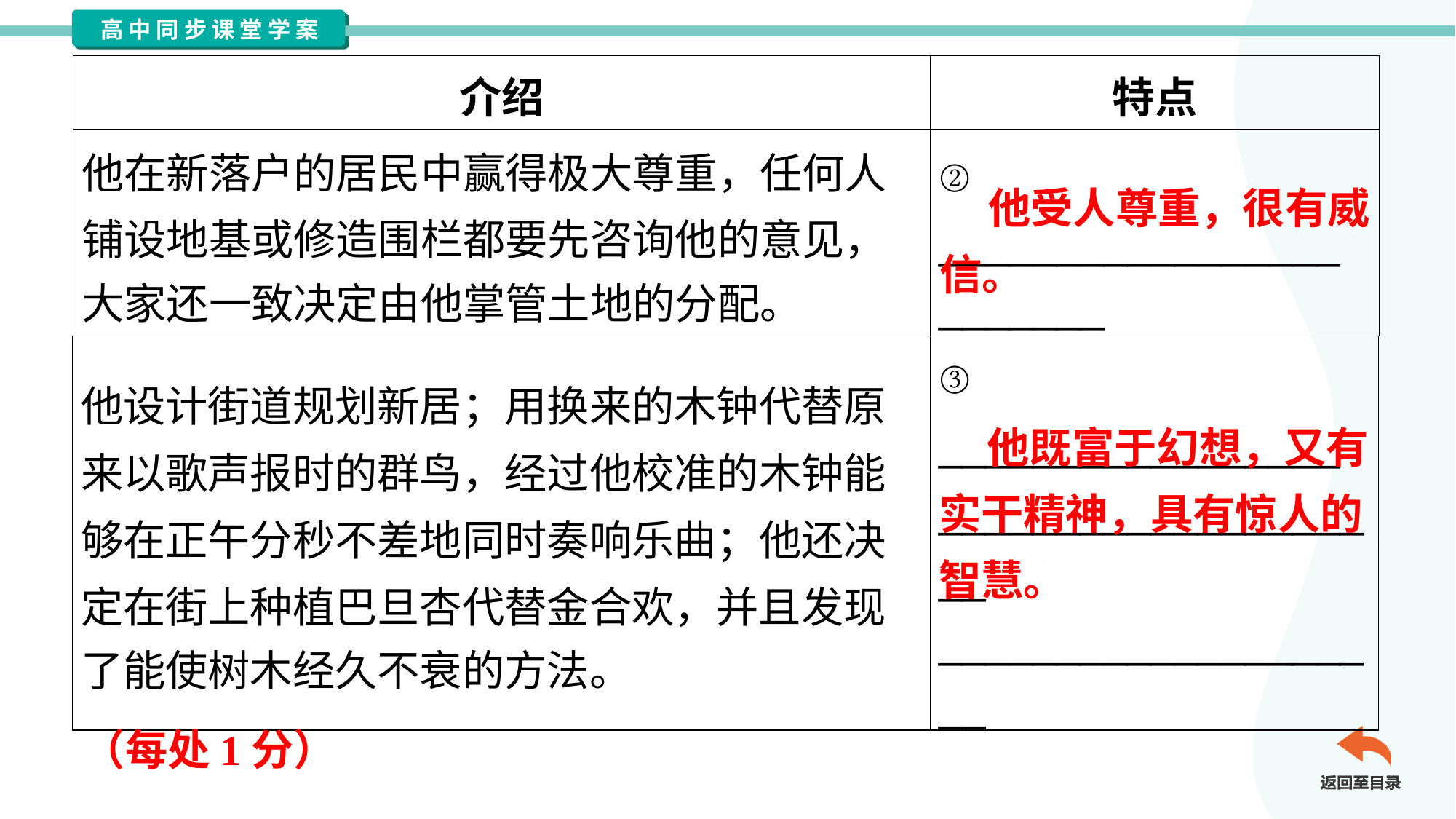

| 介绍 | 特点 |
| --- | --- |
| 他在新落户的居民中赢得极大尊重，任何人 铺设地基或修造围栏都要先咨询他的意见， 大家还一致决定由他掌管土地的分配。 | ② \_\_\_\_\_\_\_\_\_\_\_\_\_\_\_\_\_ \_\_\_\_\_\_\_ |
    他受人尊重，很有威信。
| 他设计街道规划新居；用换来的木钟代替原 来以歌声报时的群鸟，经过他校准的木钟能 够在正午分秒不差地同时奏响乐曲；他还决 定在街上种植巴旦杏代替金合欢，并且发现 了能使树木经久不衰的方法。 | ③ \_\_\_\_\_\_\_\_\_\_\_\_\_\_\_\_\_ \_\_\_\_\_\_\_\_\_\_\_\_\_\_\_\_\_\_\_\_ \_\_\_\_\_\_\_\_\_\_\_\_\_\_\_\_\_\_\_\_ |
| --- | --- |
    他既富于幻想，又有实干精神，具有惊人的智慧。
（每处1分）